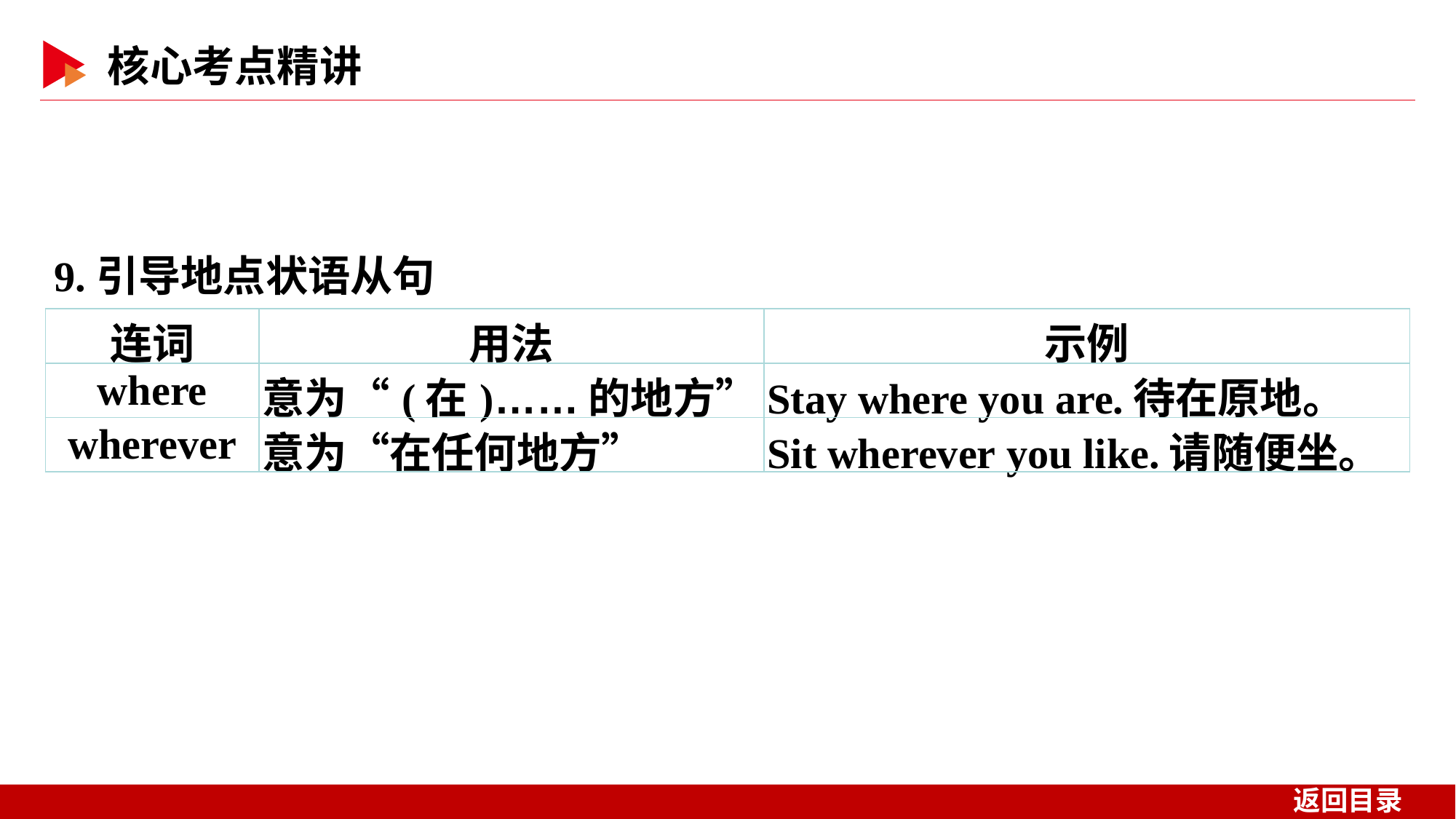

9.引导地点状语从句
| 连词 | 用法 | 示例 |
| --- | --- | --- |
| where | 意为“(在)……的地方” | Stay where you are.待在原地。 |
| wherever | 意为“在任何地方” | Sit wherever you like.请随便坐。 |